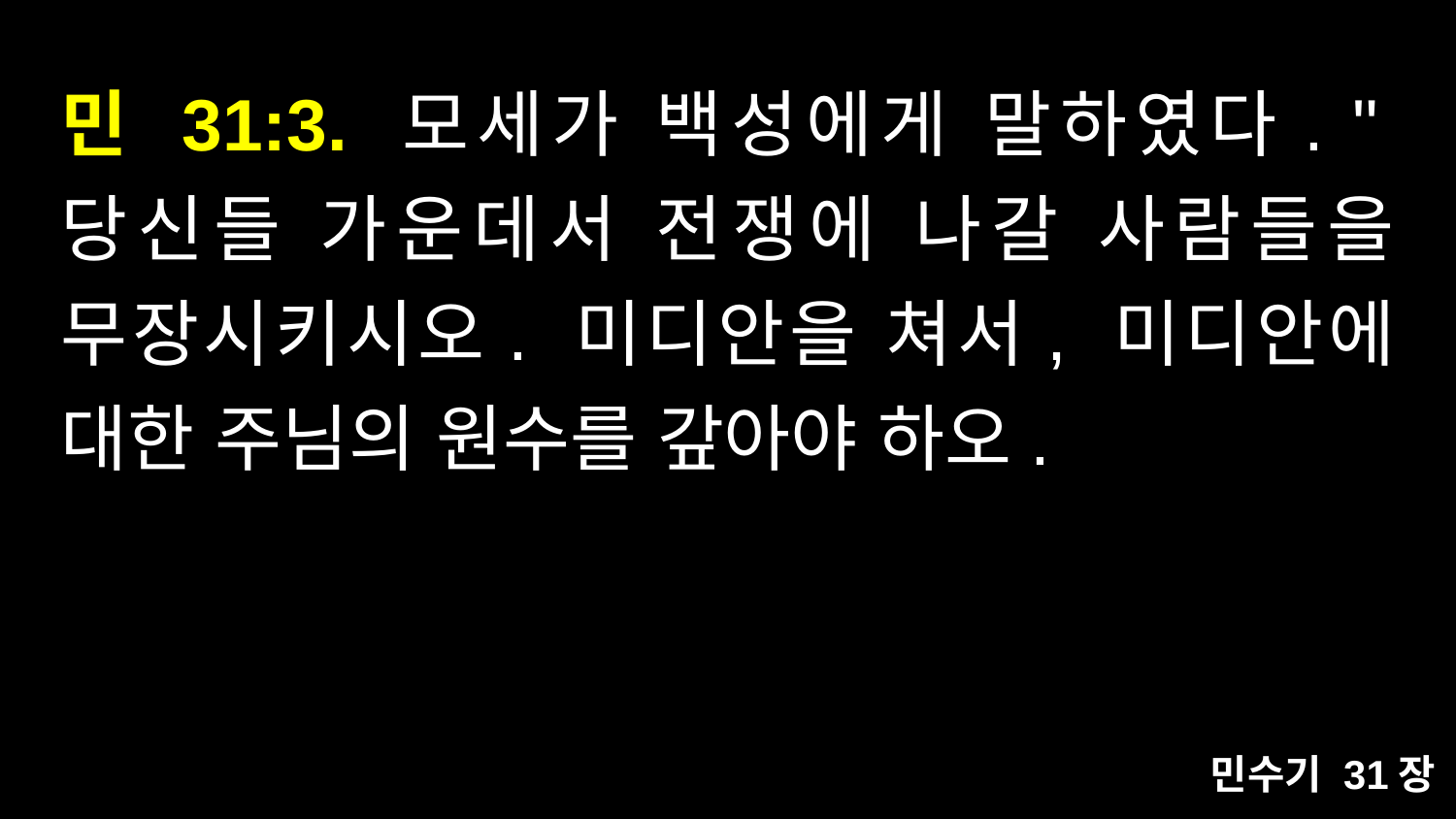

# 민 31:3. 모세가 백성에게 말하였다. "당신들 가운데서 전쟁에 나갈 사람들을 무장시키시오. 미디안을 쳐서, 미디안에 대한 주님의 원수를 갚아야 하오.
민수기 31장